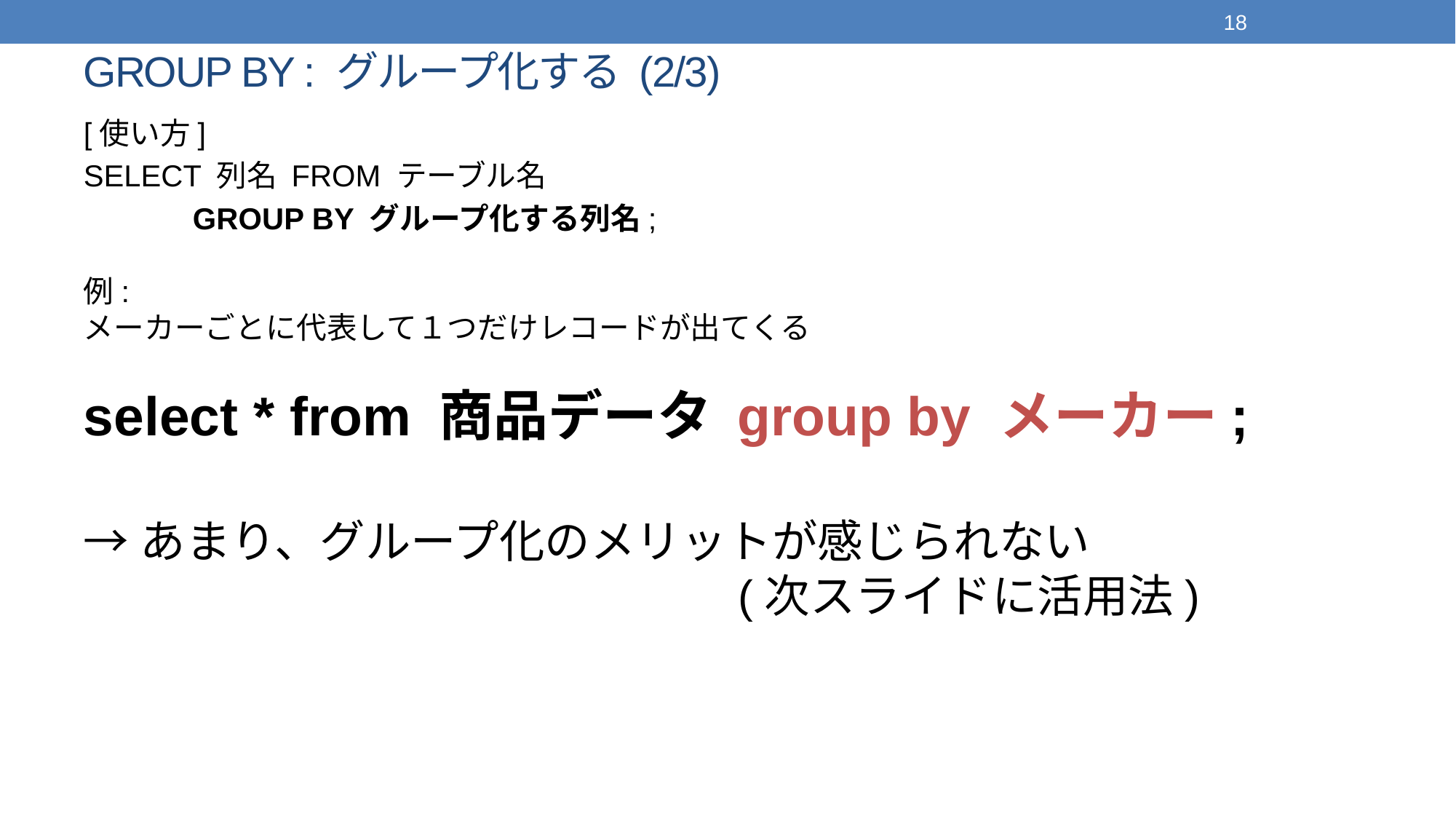

18
# GROUP BY : グループ化する (2/3)
[使い方]
SELECT 列名 FROM テーブル名
	GROUP BY グループ化する列名;

例:
メーカーごとに代表して１つだけレコードが出てくる

select * from 商品データ group by メーカー;

→あまり、グループ化のメリットが感じられない
						(次スライドに活用法)